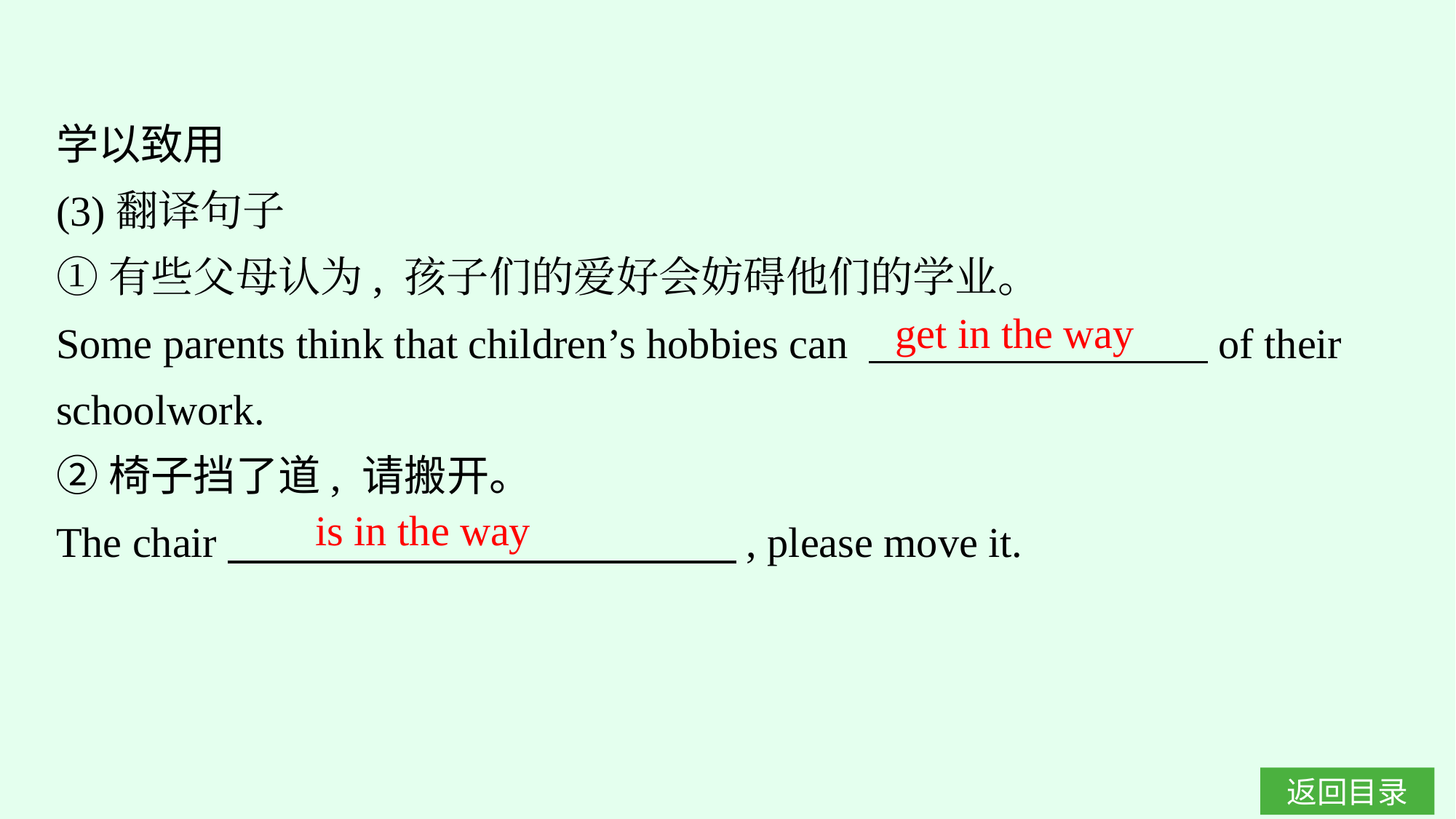

学以致用
(3)翻译句子
①有些父母认为, 孩子们的爱好会妨碍他们的学业。
Some parents think that children’s hobbies can 　　　　　　　　of their schoolwork.
②椅子挡了道, 请搬开。
The chair　　　　　　　　　　　　, please move it.
get in the way
is in the way